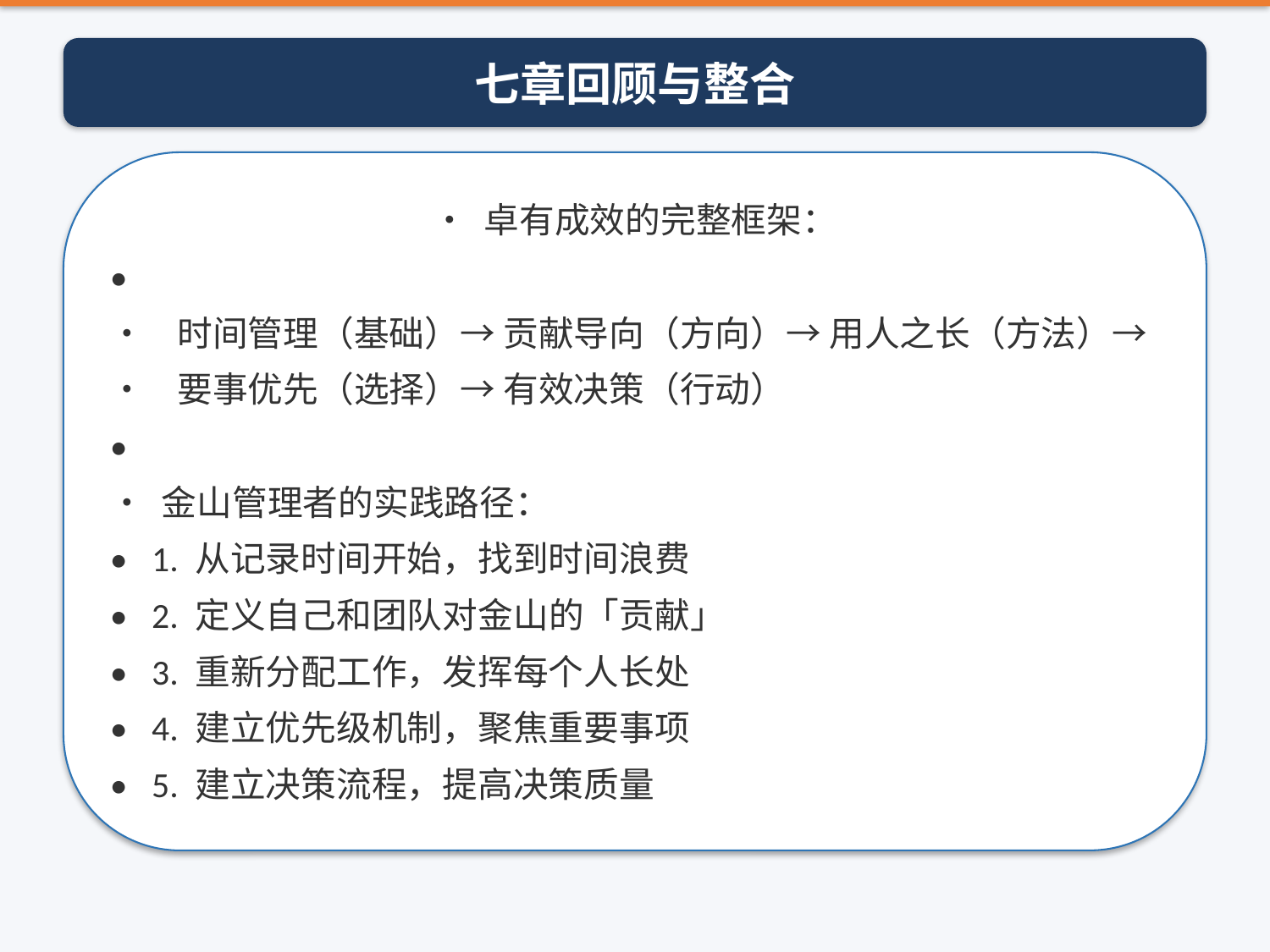

七章回顾与整合
• 卓有成效的完整框架：
•
•   时间管理（基础）→ 贡献导向（方向）→ 用人之长（方法）→
•   要事优先（选择）→ 有效决策（行动）
•
• 金山管理者的实践路径：
•   1. 从记录时间开始，找到时间浪费
•   2. 定义自己和团队对金山的「贡献」
•   3. 重新分配工作，发挥每个人长处
•   4. 建立优先级机制，聚焦重要事项
•   5. 建立决策流程，提高决策质量